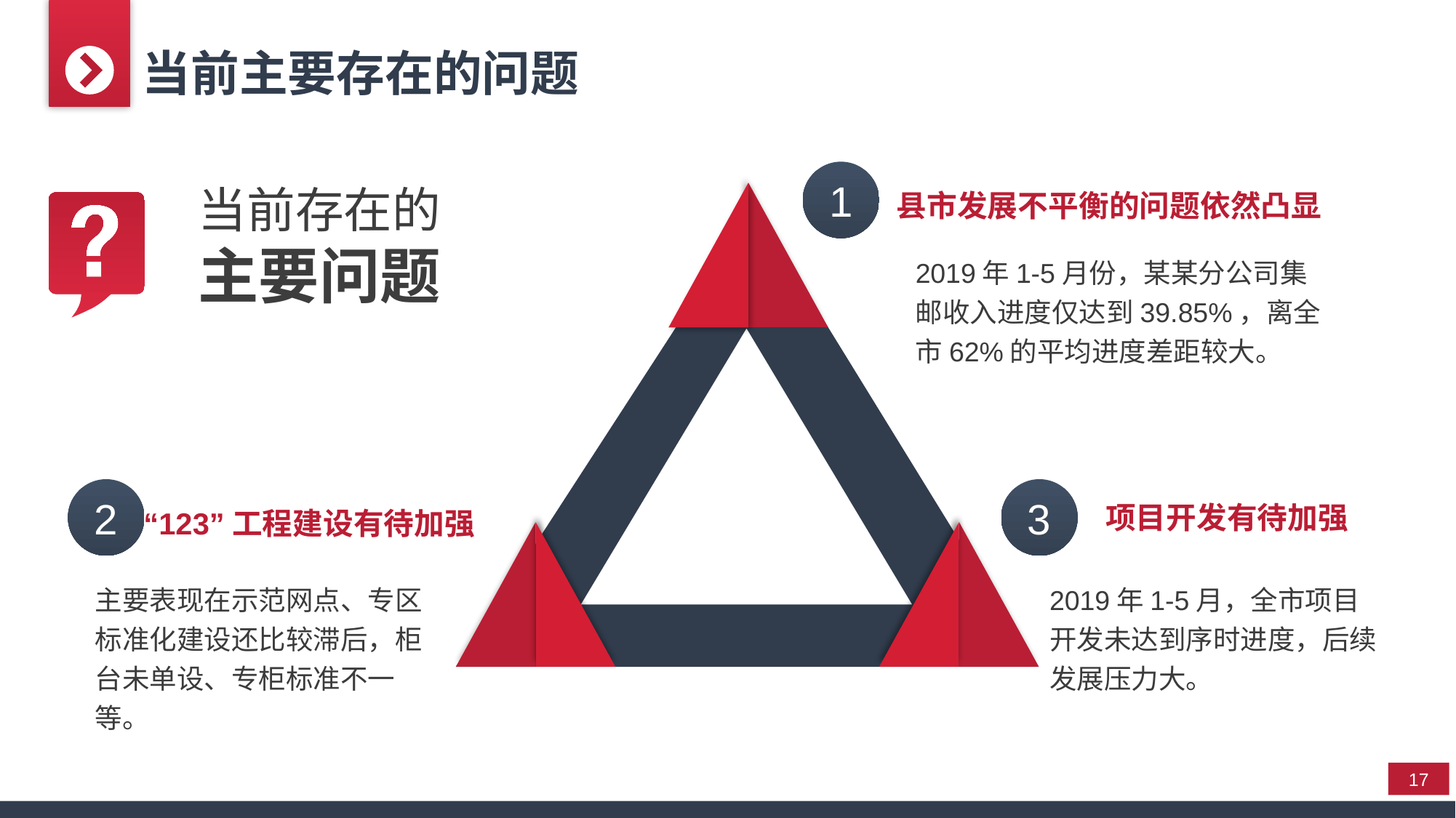

当前主要存在的问题

1
县市发展不平衡的问题依然凸显
当前存在的
主要问题

2019年1-5月份，某某分公司集邮收入进度仅达到39.85%，离全市62%的平均进度差距较大。
2
3
项目开发有待加强
“123”工程建设有待加强
主要表现在示范网点、专区标准化建设还比较滞后，柜台未单设、专柜标准不一等。
2019年1-5月，全市项目开发未达到序时进度，后续发展压力大。